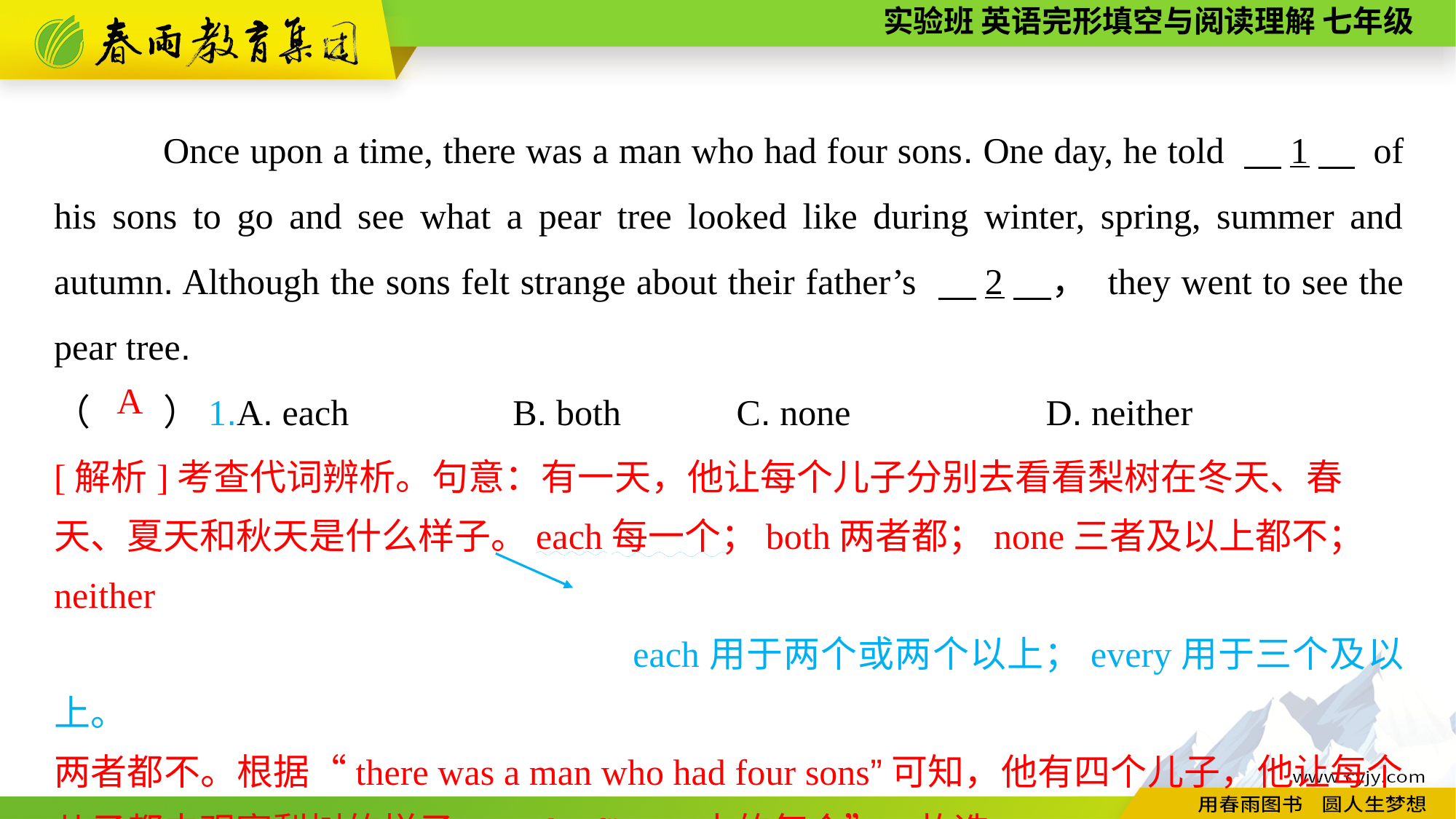

Once upon a time, there was a man who had four sons. One day, he told 　1　 of his sons to go and see what a pear tree looked like during winter, spring, summer and autumn. Although the sons felt strange about their father’s 　2　， they went to see the pear tree.
（　　）1.A. each                  B. both	   C. none	             D. neither
A
[解析]考查代词辨析。句意：有一天，他让每个儿子分别去看看梨树在冬天、春天、夏天和秋天是什么样子。each每一个；both两者都；none三者及以上都不；neither
                                                          each用于两个或两个以上；every用于三个及以上。
两者都不。根据“there was a man who had four sons”可知，他有四个儿子，他让每个儿子都去观察梨树的样子。each of“……中的每个”。故选A。